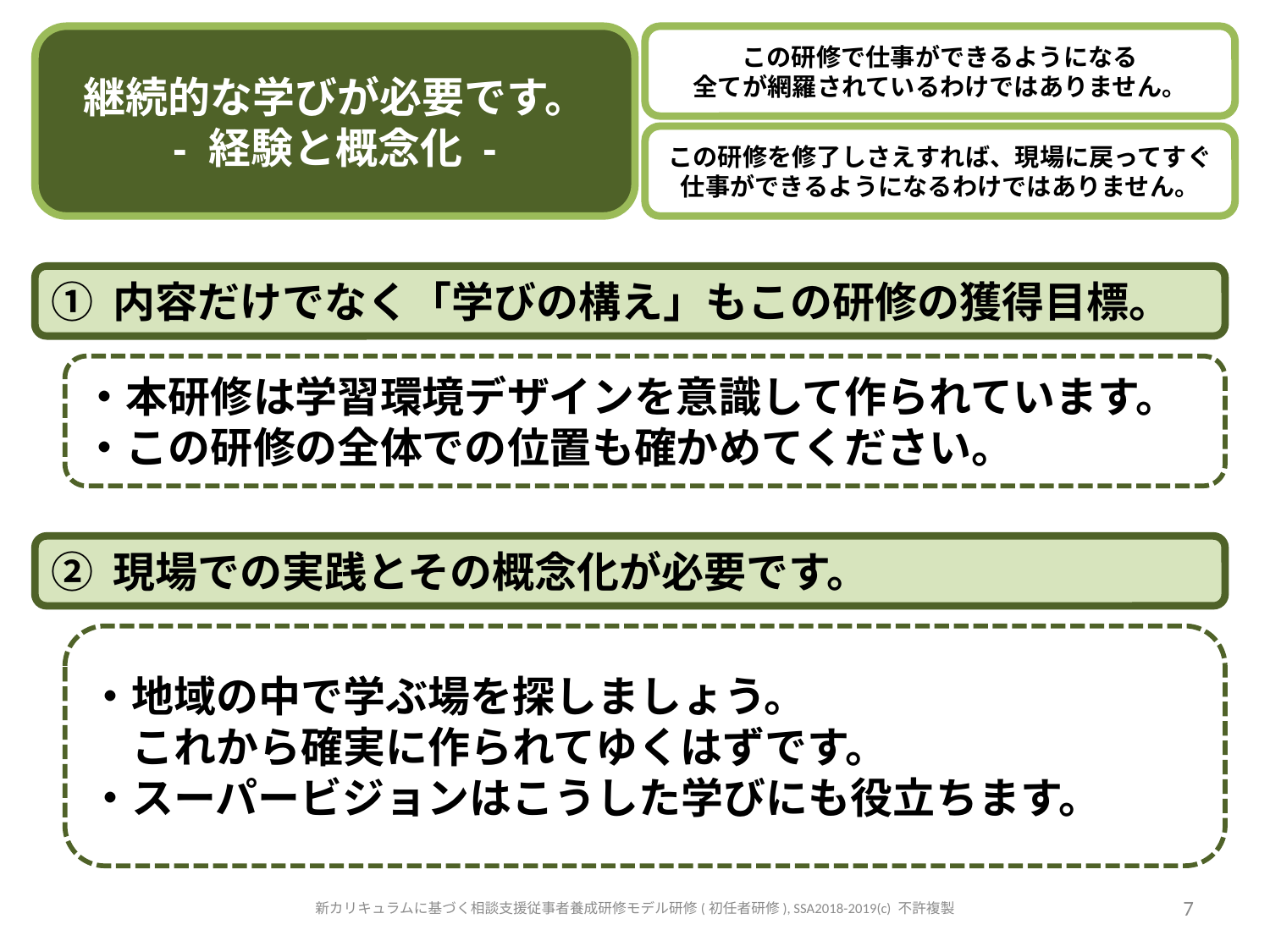

継続的な学びが必要です。
- 経験と概念化 -
この研修で仕事ができるようになる
全てが網羅されているわけではありません。
この研修を修了しさえすれば、現場に戻ってすぐ仕事ができるようになるわけではありません。
① 内容だけでなく「学びの構え」もこの研修の獲得目標。
・本研修は学習環境デザインを意識して作られています。
・この研修の全体での位置も確かめてください。
② 現場での実践とその概念化が必要です。
・地域の中で学ぶ場を探しましょう。
　これから確実に作られてゆくはずです。
・スーパービジョンはこうした学びにも役立ちます。
新カリキュラムに基づく相談支援従事者養成研修モデル研修(初任者研修), SSA2018-2019(c) 不許複製
7